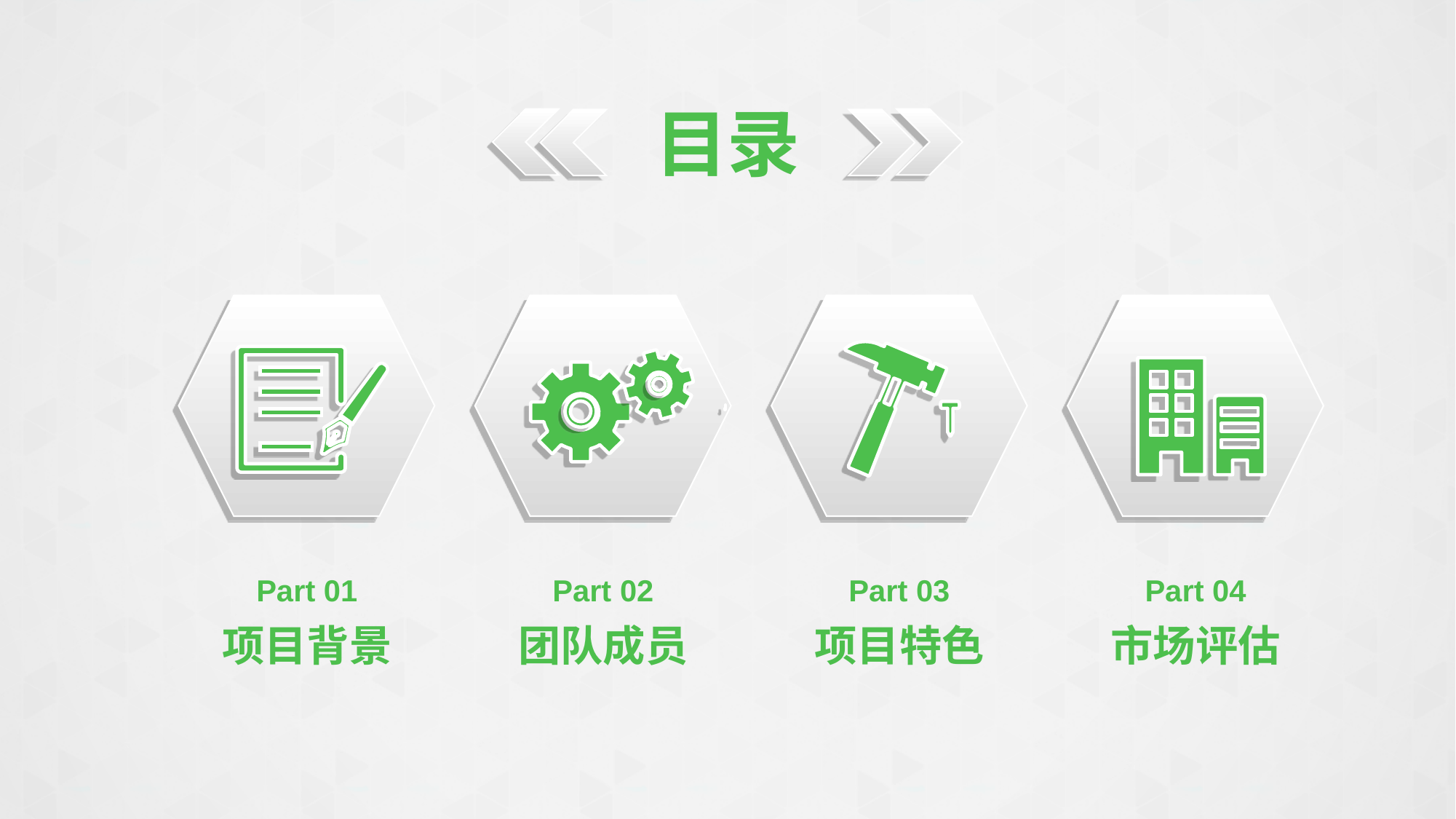

目录

Part 01
项目背景
Part 02
团队成员
Part 03
项目特色
Part 04
市场评估